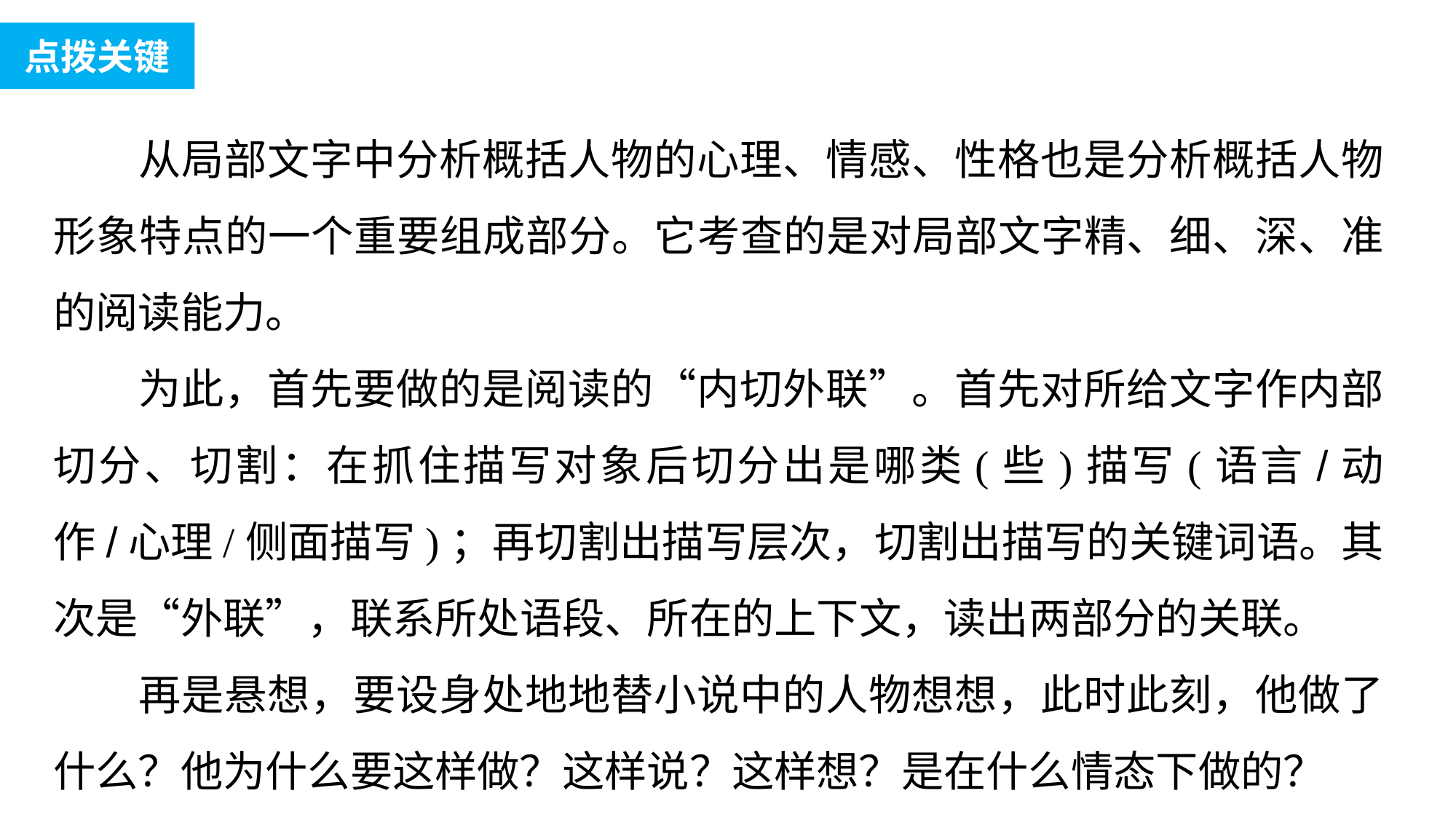

点拨关键
从局部文字中分析概括人物的心理、情感、性格也是分析概括人物形象特点的一个重要组成部分。它考查的是对局部文字精、细、深、准的阅读能力。
为此，首先要做的是阅读的“内切外联”。首先对所给文字作内部切分、切割：在抓住描写对象后切分出是哪类(些)描写(语言/动作/心理/侧面描写)；再切割出描写层次，切割出描写的关键词语。其次是“外联”，联系所处语段、所在的上下文，读出两部分的关联。
再是悬想，要设身处地地替小说中的人物想想，此时此刻，他做了什么？他为什么要这样做？这样说？这样想？是在什么情态下做的？